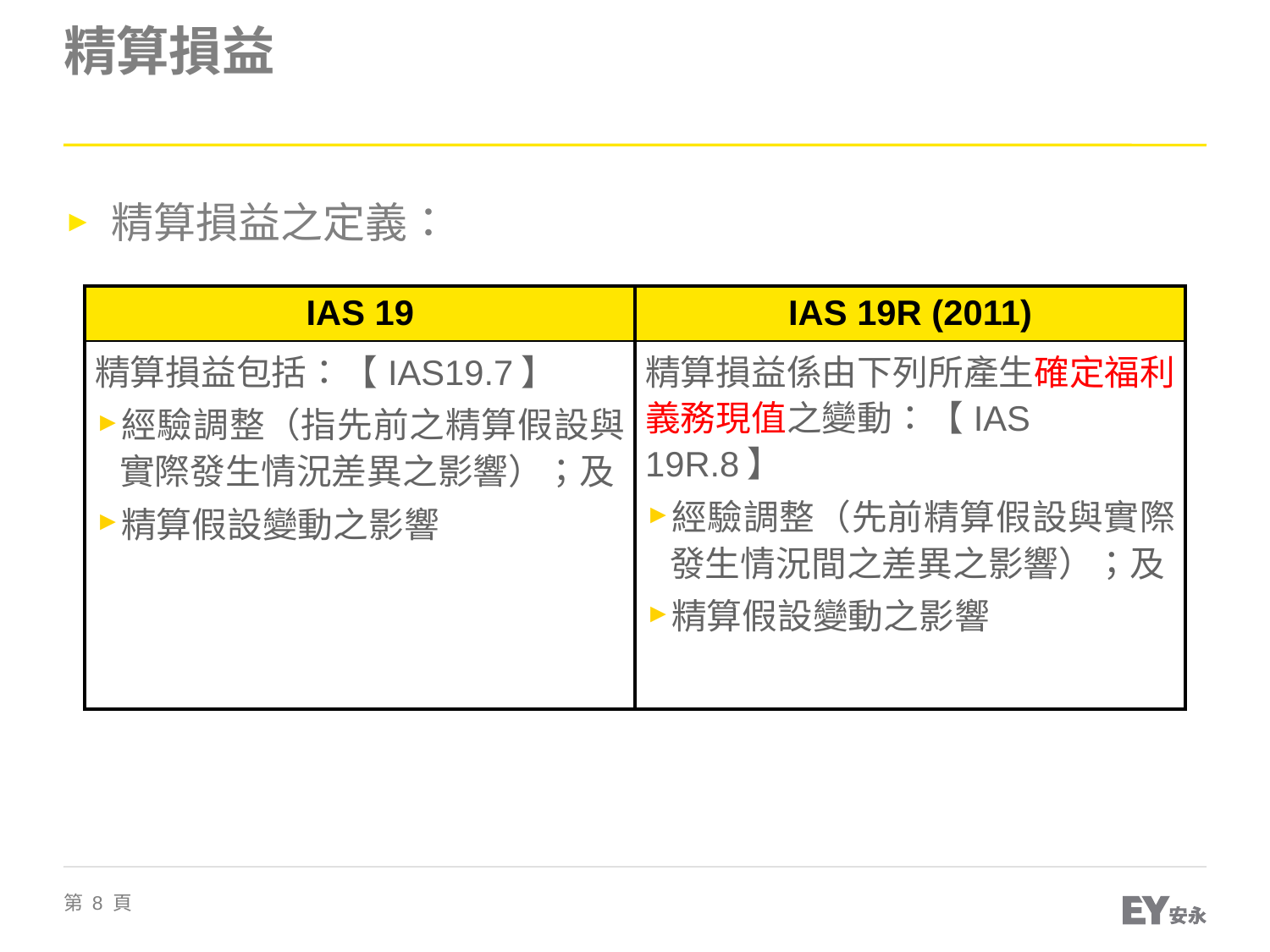

# 精算損益
精算損益之定義：
| IAS 19 | IAS 19R (2011) |
| --- | --- |
| 精算損益包括：【IAS19.7】 經驗調整（指先前之精算假設與實際發生情況差異之影響）；及 精算假設變動之影響 | 精算損益係由下列所產生確定福利義務現值之變動：【IAS 19R.8】 經驗調整（先前精算假設與實際發生情況間之差異之影響）；及 精算假設變動之影響 |